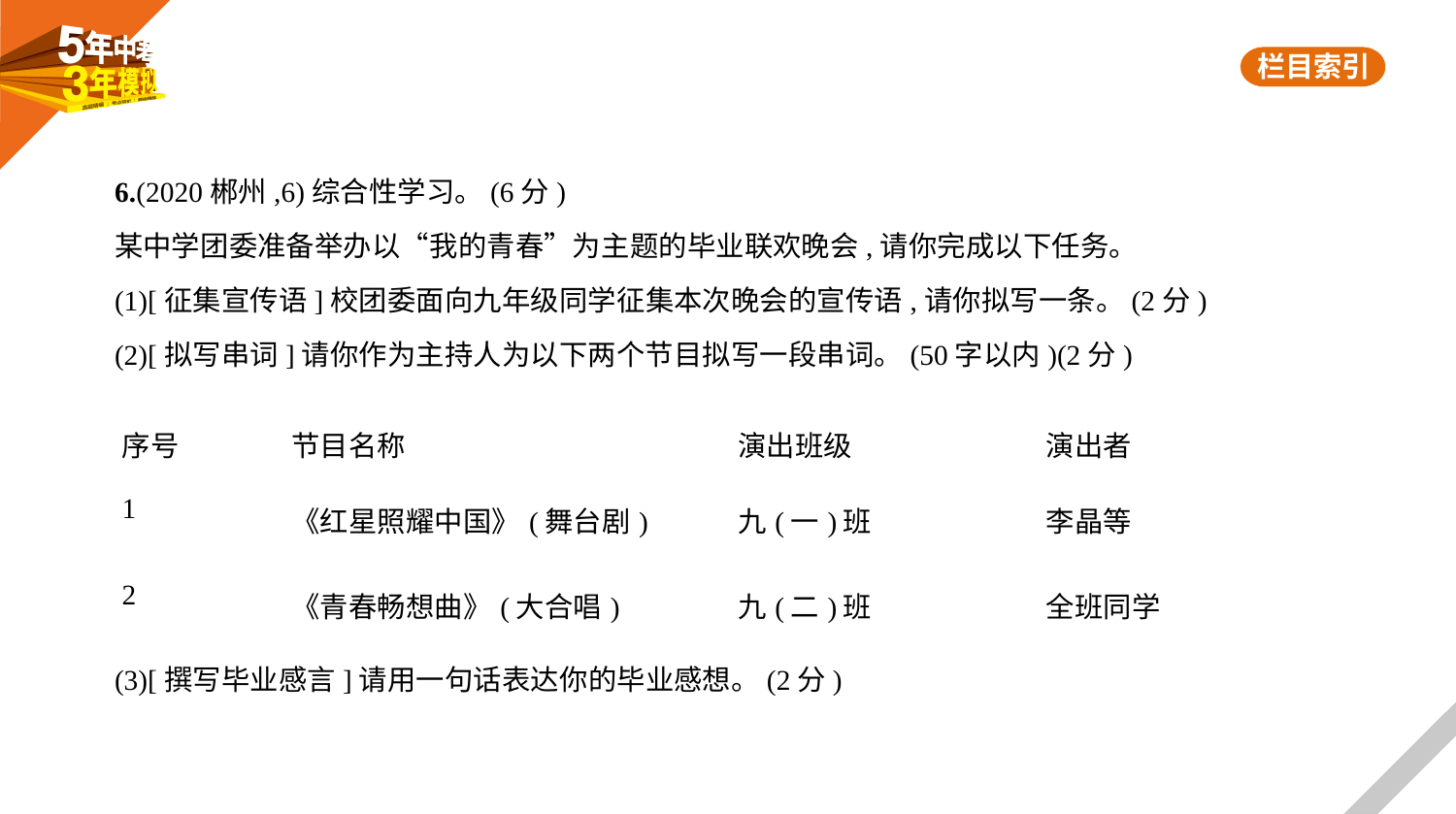

6.(2020郴州,6)综合性学习。(6分)
某中学团委准备举办以“我的青春”为主题的毕业联欢晚会,请你完成以下任务。
(1)[征集宣传语]校团委面向九年级同学征集本次晚会的宣传语,请你拟写一条。(2分)
(2)[拟写串词]请你作为主持人为以下两个节目拟写一段串词。(50字以内)(2分)
| 序号 | 节目名称 | 演出班级 | 演出者 |
| --- | --- | --- | --- |
| 1 | 《红星照耀中国》(舞台剧) | 九(一)班 | 李晶等 |
| 2 | 《青春畅想曲》(大合唱) | 九(二)班 | 全班同学 |
(3)[撰写毕业感言]请用一句话表达你的毕业感想。(2分)